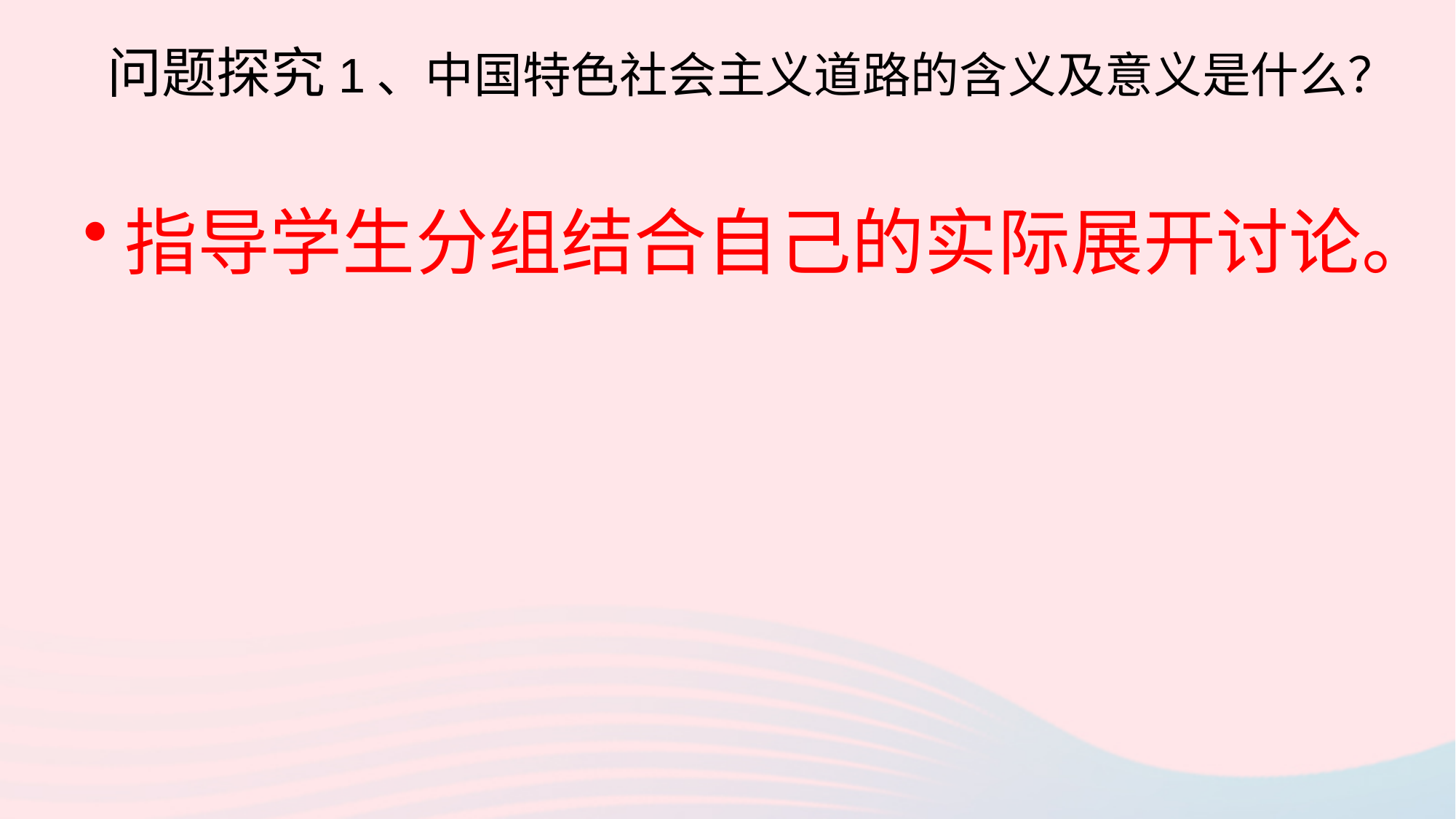

# 问题探究1、中国特色社会主义道路的含义及意义是什么？
指导学生分组结合自己的实际展开讨论。